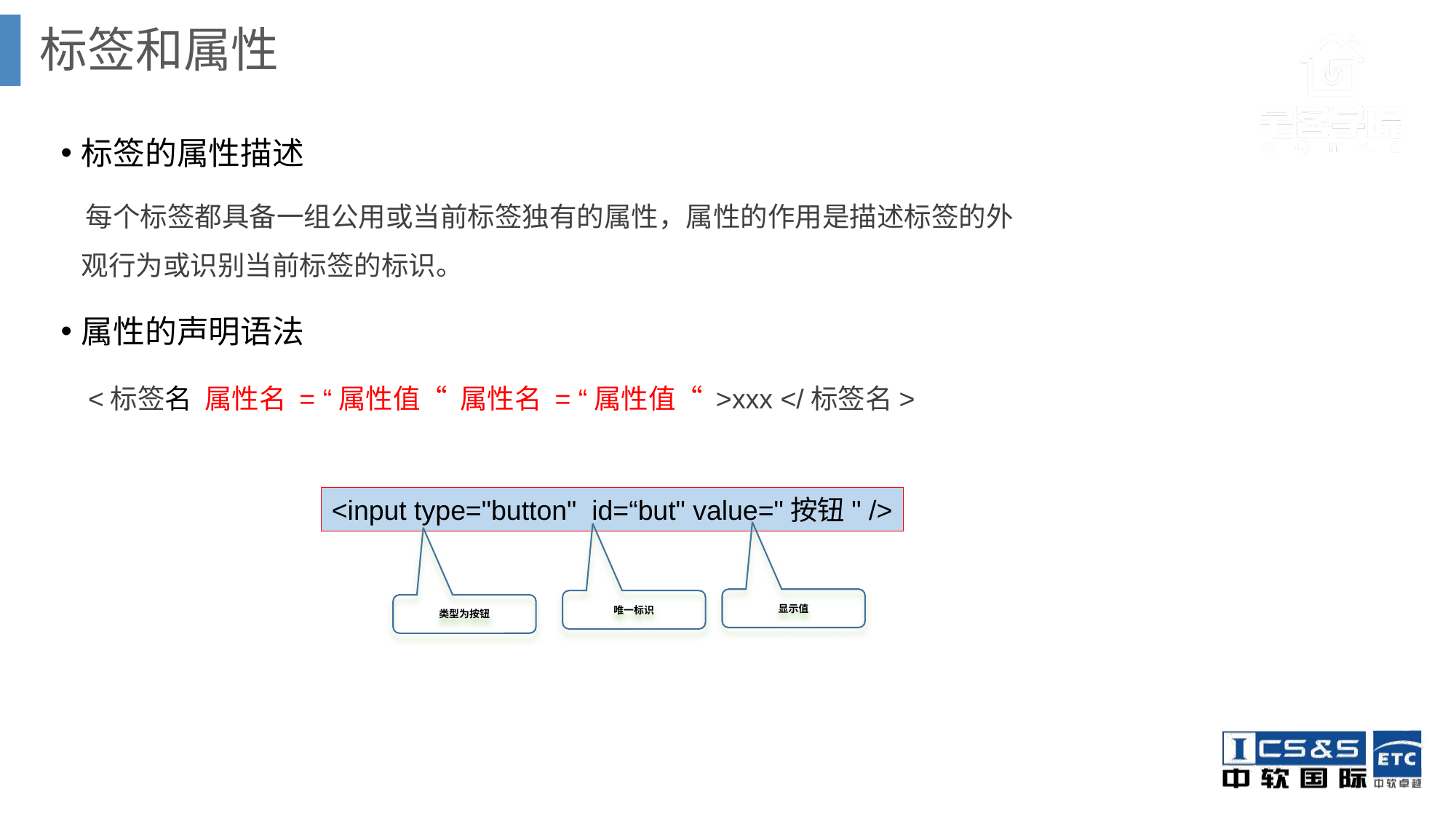

标签和属性
标签的属性描述
   每个标签都具备一组公用或当前标签独有的属性，属性的作用是描述标签的外观行为或识别当前标签的标识。
属性的声明语法
	<标签名  属性名 = “属性值“  属性名 = “属性值“ >xxx </标签名>

<input type="button"  id=“but" value="按钮" />
显示值
唯一标识
类型为按钮